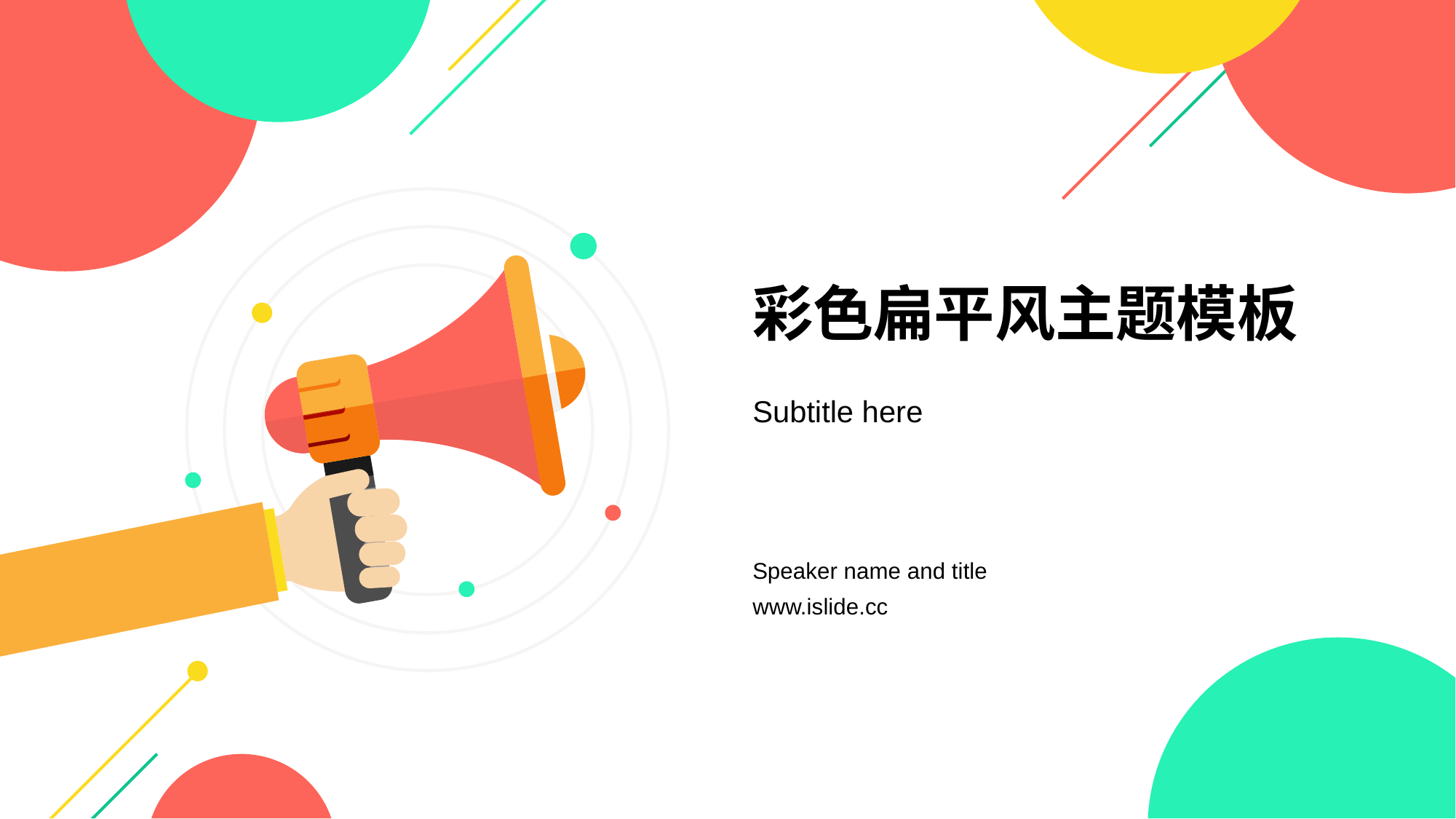

# 彩色扁平风主题模板
Subtitle here
Speaker name and title
www.islide.cc